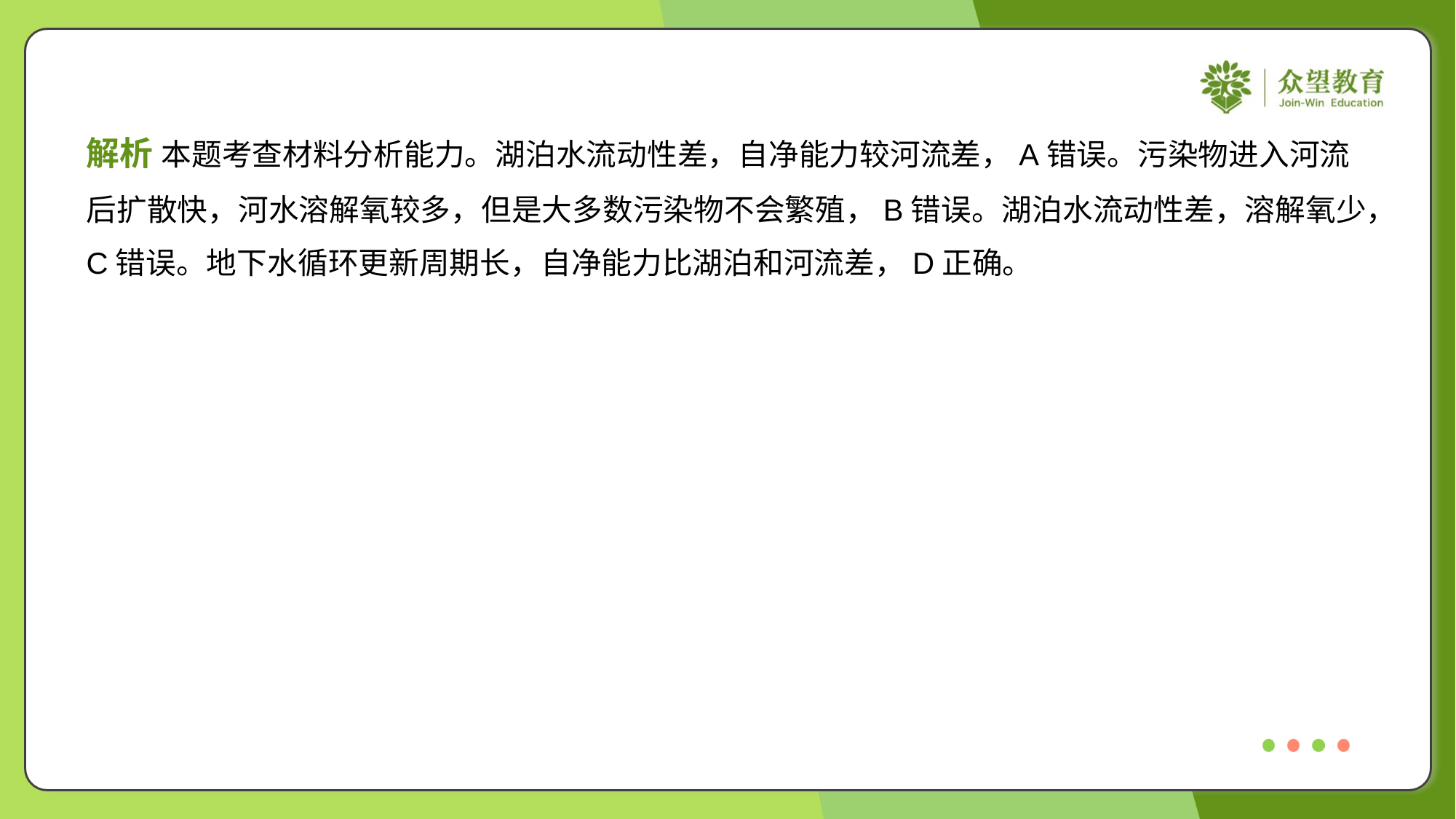

解析 本题考查材料分析能力。湖泊水流动性差，自净能力较河流差，A错误。污染物进入河流
后扩散快，河水溶解氧较多，但是大多数污染物不会繁殖，B错误。湖泊水流动性差，溶解氧少，
C错误。地下水循环更新周期长，自净能力比湖泊和河流差，D正确。